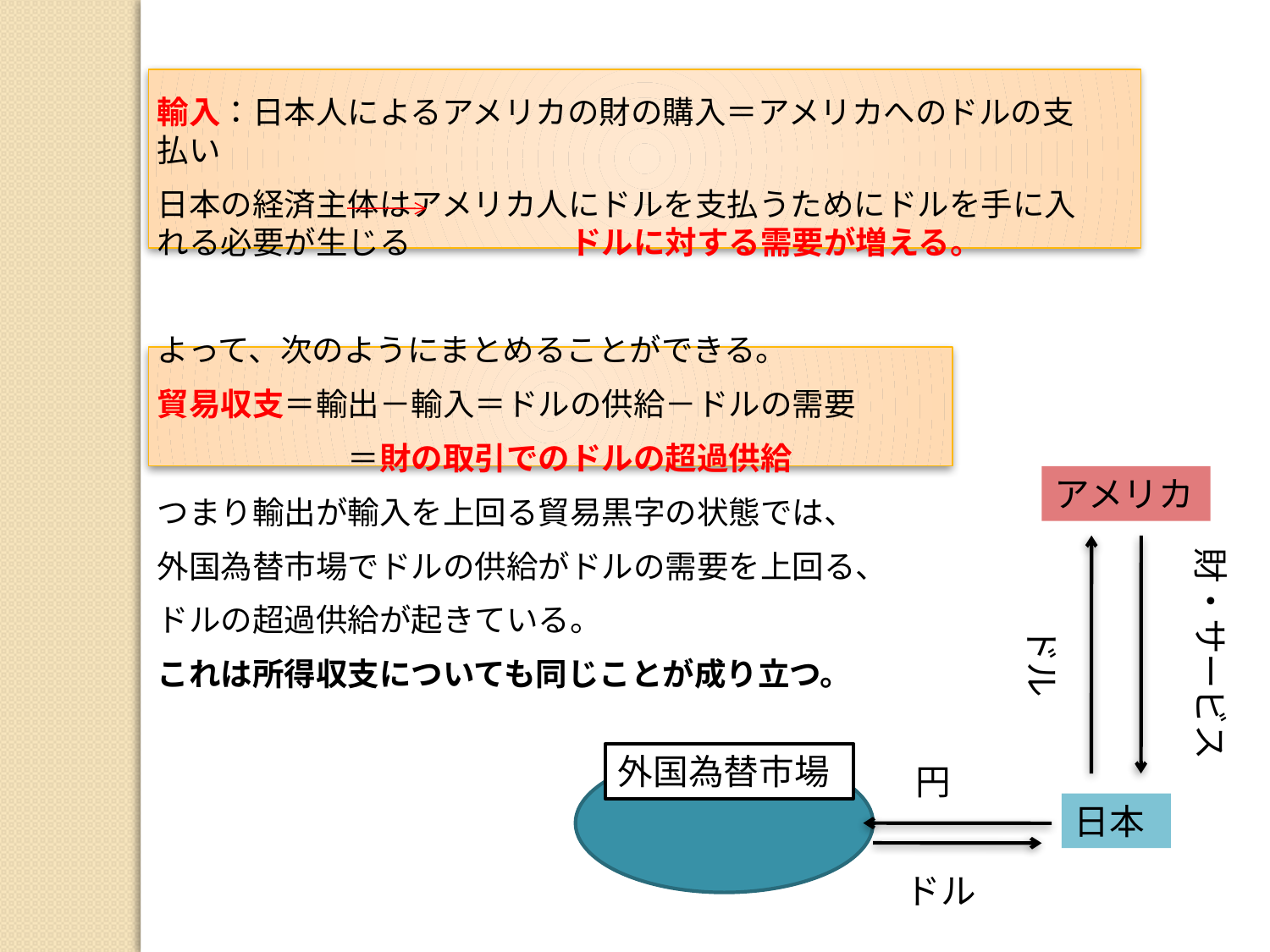

輸入：日本人によるアメリカの財の購入＝アメリカへのドルの支払い
日本の経済主体はアメリカ人にドルを支払うためにドルを手に入れる必要が生じる　　　　　ドルに対する需要が増える。

よって、次のようにまとめることができる。
貿易収支＝輸出－輸入＝ドルの供給－ドルの需要
　　　　　　＝財の取引でのドルの超過供給
つまり輸出が輸入を上回る貿易黒字の状態では、
外国為替市場でドルの供給がドルの需要を上回る、
ドルの超過供給が起きている。
これは所得収支についても同じことが成り立つ。

アメリカ
財・サービス
ドル
外国為替市場

円
日本
ドル